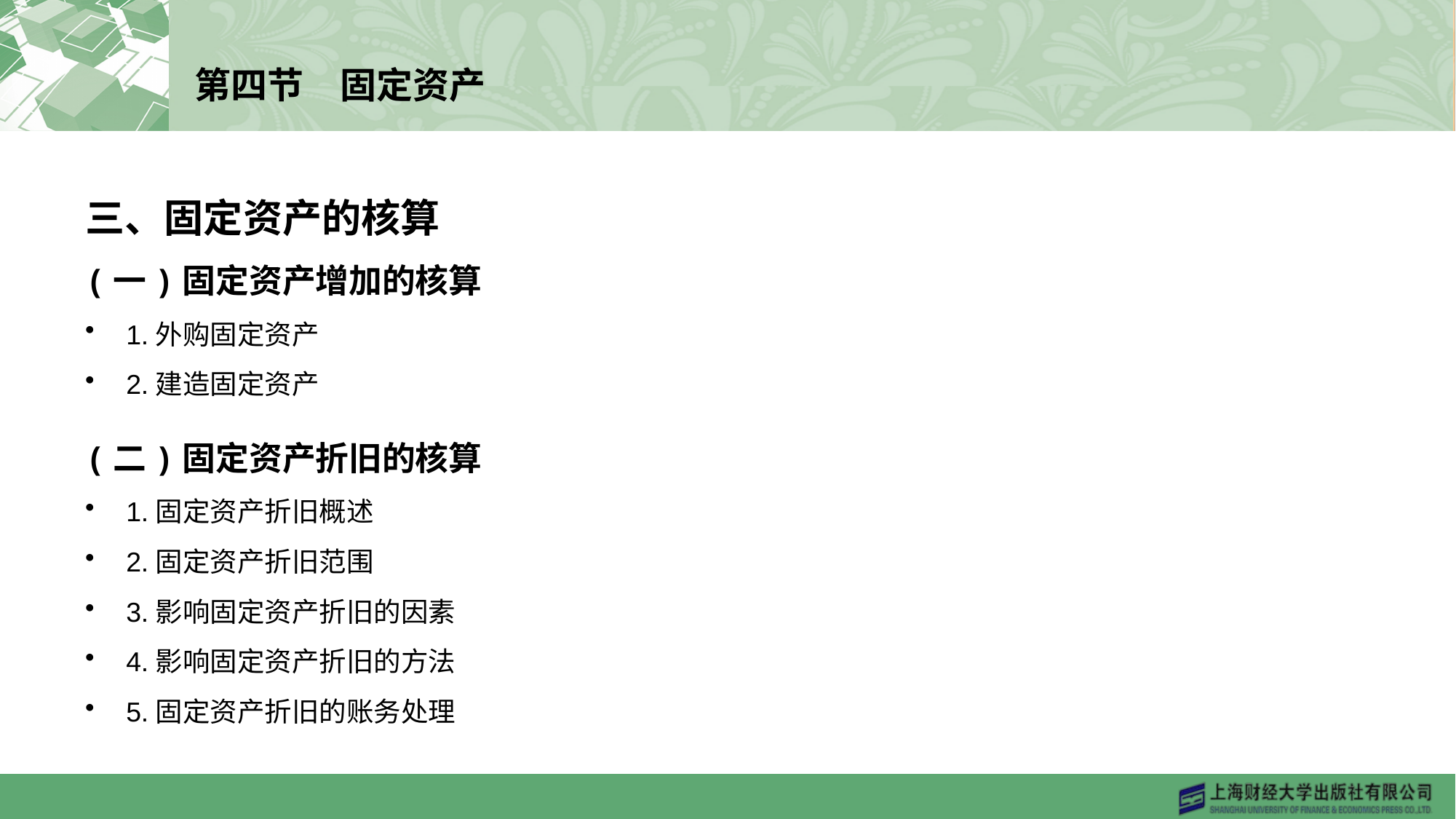

# 第四节　固定资产
三、固定资产的核算
(一)固定资产增加的核算
1.外购固定资产
2.建造固定资产
(二)固定资产折旧的核算
1.固定资产折旧概述
2.固定资产折旧范围
3.影响固定资产折旧的因素
4.影响固定资产折旧的方法
5.固定资产折旧的账务处理